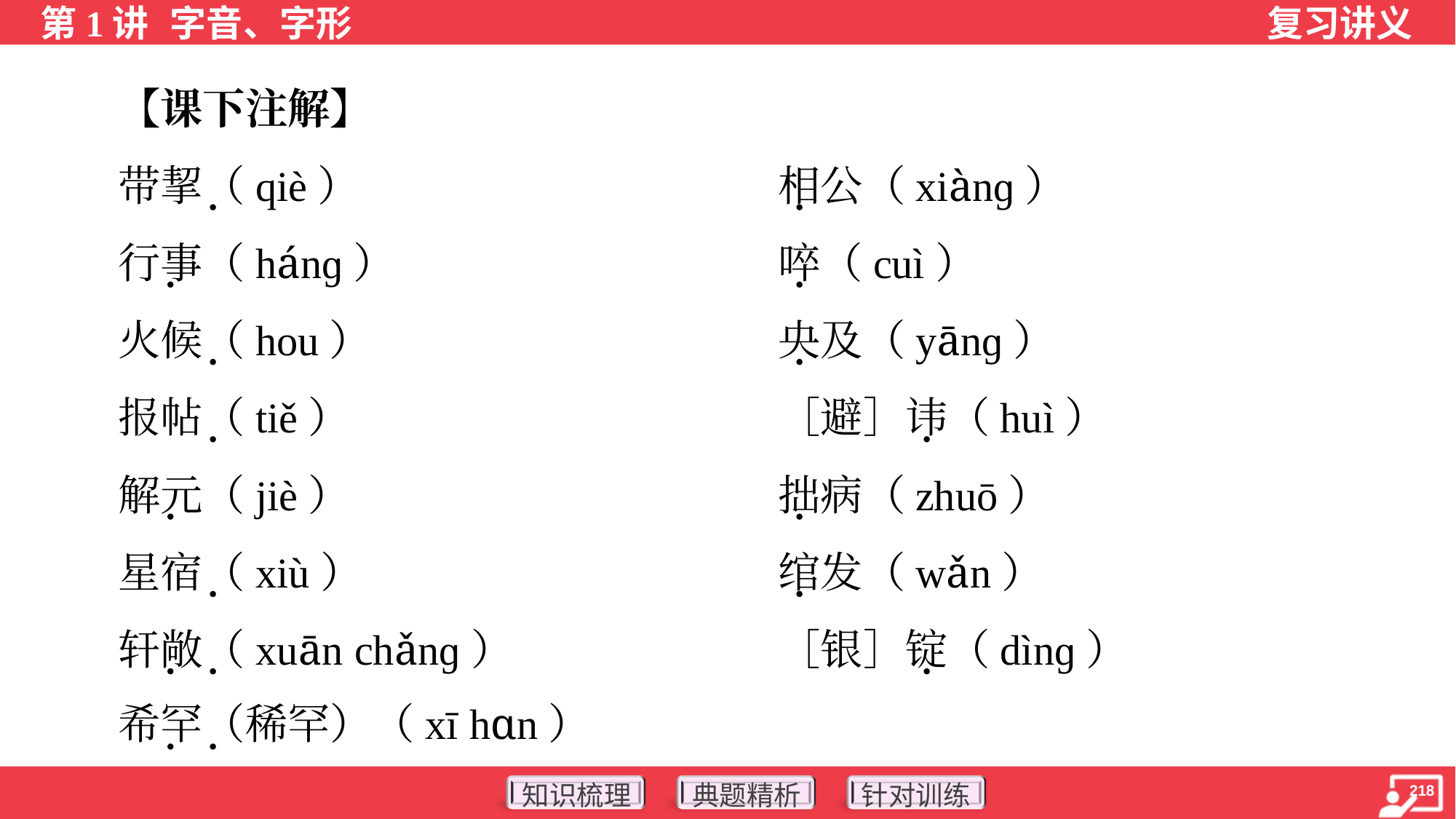

【课下注解】
    带挈（qiè）	相公（xiànɡ）
    行事（hánɡ）	啐（cuì）
    火候（hou）	央及（yānɡ）
    报帖（tiě）	［避］讳（huì）
    解元（jiè）	拙病（zhuō）
    星宿（xiù）	绾发（wǎn）
    轩敞（xuān chǎnɡ）	［银］锭（dìnɡ）
    希罕（稀罕）（xī hɑn）